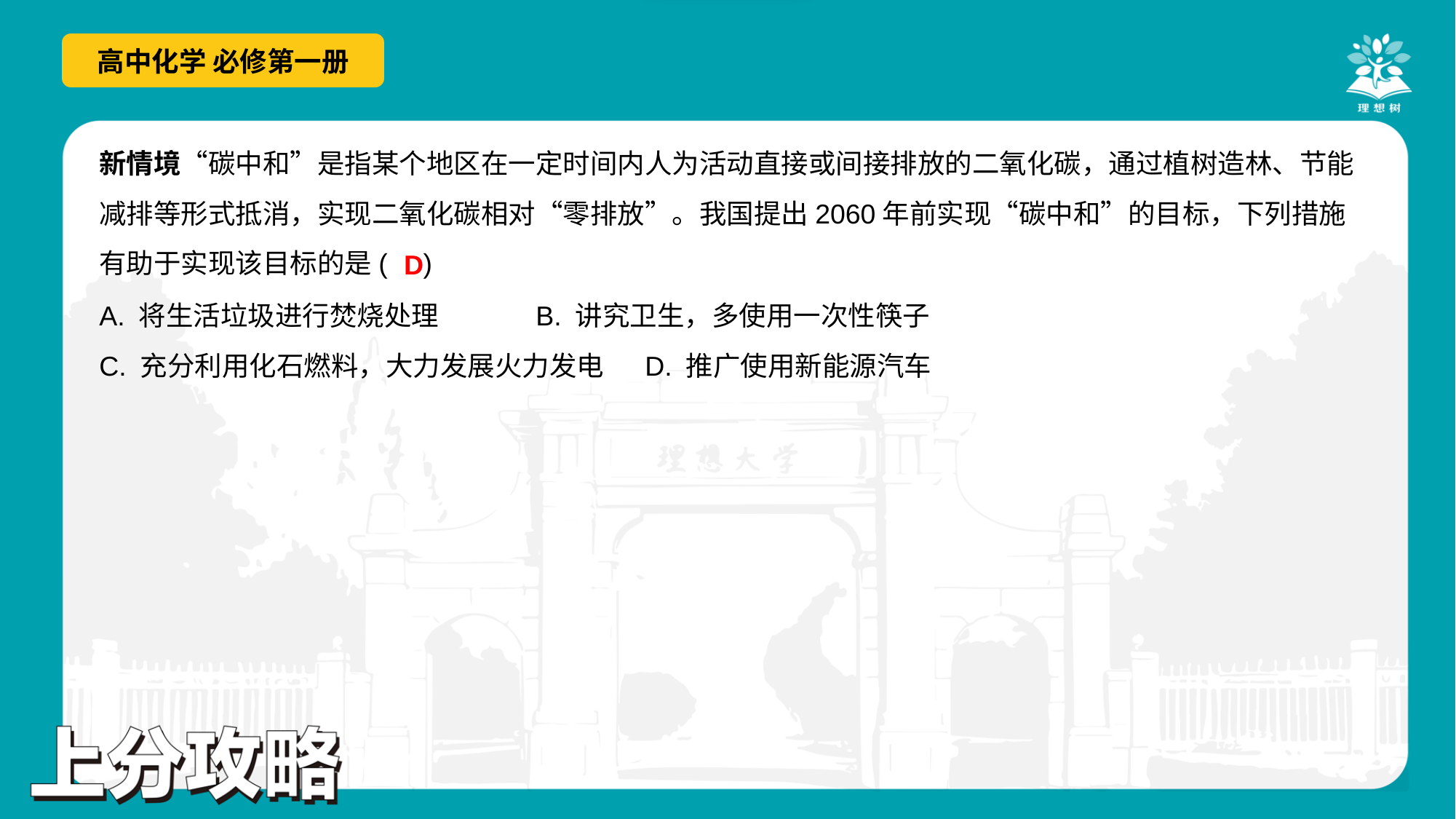

新情境“碳中和”是指某个地区在一定时间内人为活动直接或间接排放的二氧化碳，通过植树造林、节能
减排等形式抵消，实现二氧化碳相对“零排放”。我国提出2060年前实现“碳中和”的目标，下列措施
有助于实现该目标的是(     )
D
A. 将生活垃圾进行焚烧处理	B. 讲究卫生，多使用一次性筷子
C. 充分利用化石燃料，大力发展火力发电	D. 推广使用新能源汽车